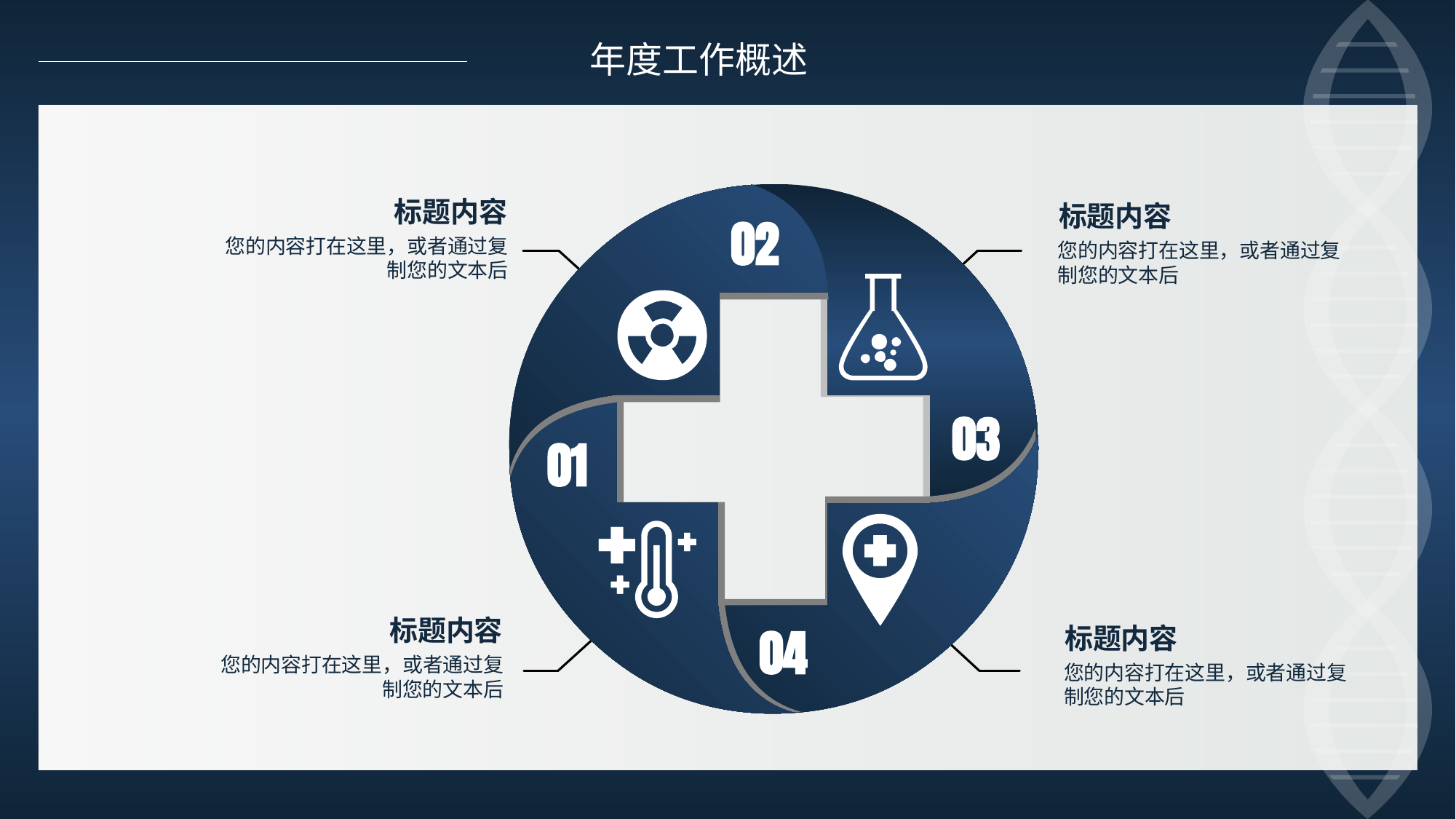

年度工作概述

标题内容
您的内容打在这里，或者通过复制您的文本后
标题内容
您的内容打在这里，或者通过复制您的文本后
02

03

01

标题内容
您的内容打在这里，或者通过复制您的文本后
标题内容
您的内容打在这里，或者通过复制您的文本后
04